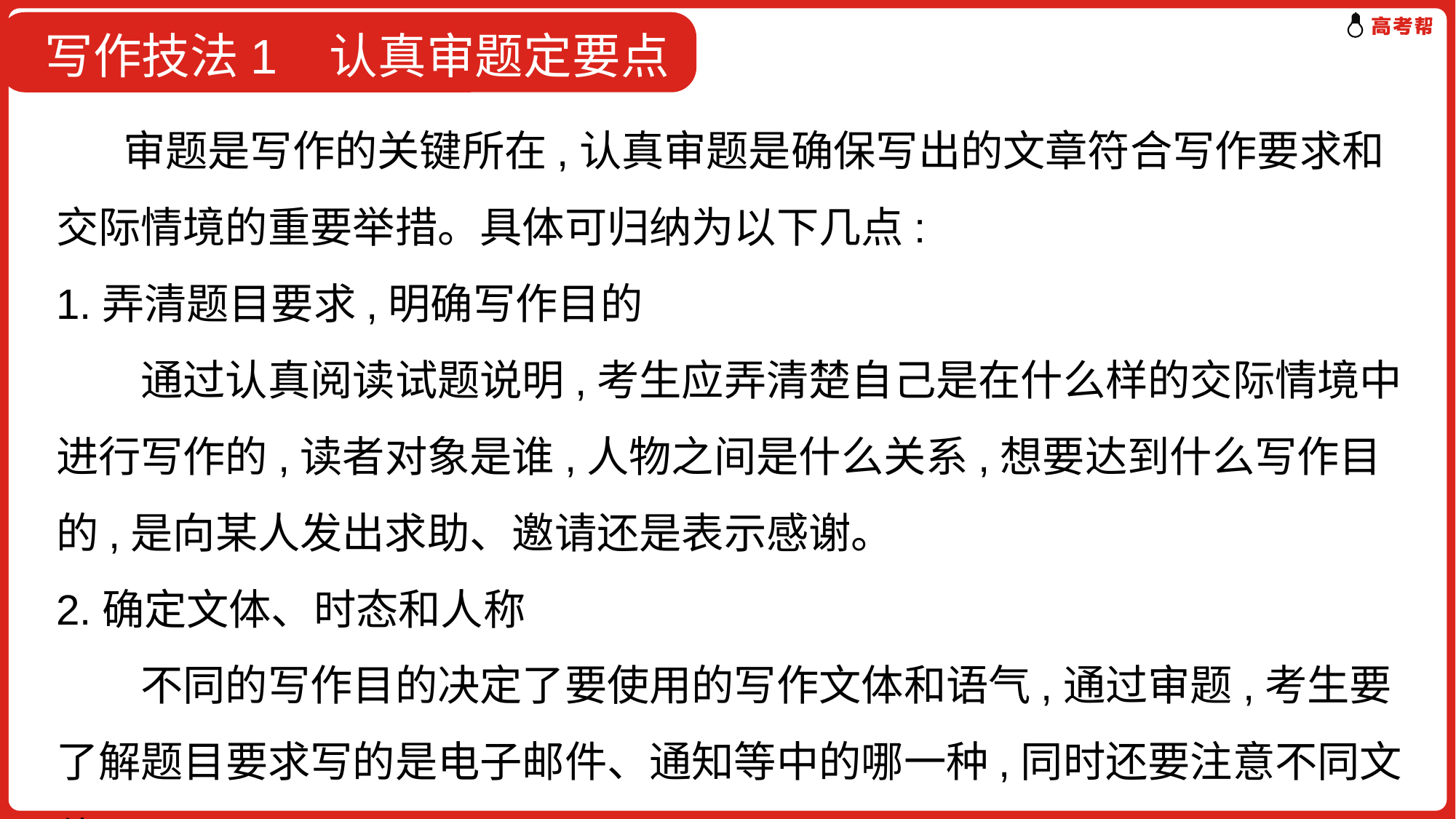

写作技法1   认真审题定要点
      审题是写作的关键所在,认真审题是确保写出的文章符合写作要求和交际情境的重要举措。具体可归纳为以下几点:
1.弄清题目要求,明确写作目的
　　通过认真阅读试题说明,考生应弄清楚自己是在什么样的交际情境中进行写作的,读者对象是谁,人物之间是什么关系,想要达到什么写作目的,是向某人发出求助、邀请还是表示感谢。
2.确定文体、时态和人称
　　不同的写作目的决定了要使用的写作文体和语气,通过审题,考生要了解题目要求写的是电子邮件、通知等中的哪一种,同时还要注意不同文体